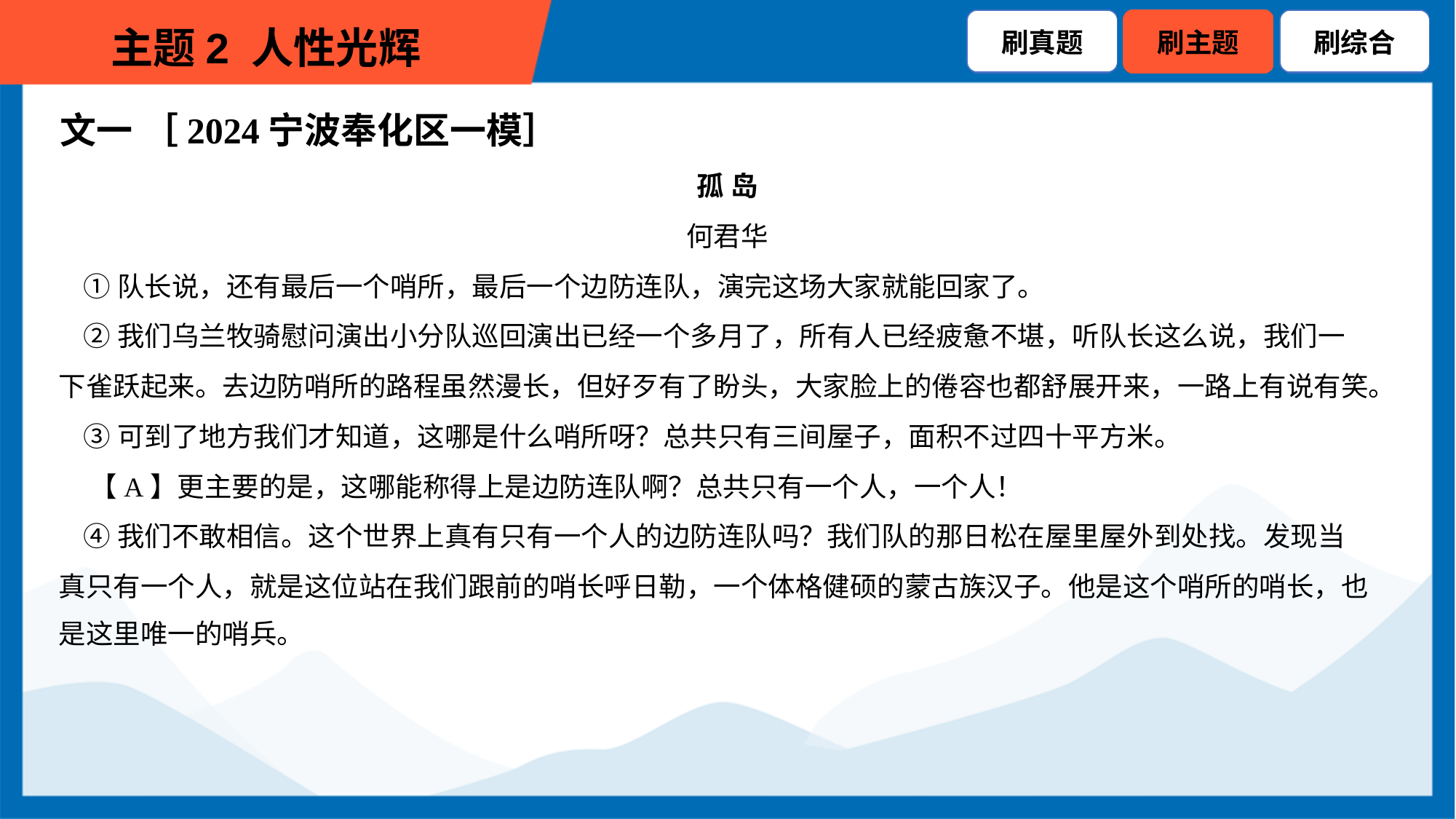

文一 ［2024宁波奉化区一模］
孤 岛
何君华
    ①队长说，还有最后一个哨所，最后一个边防连队，演完这场大家就能回家了。
    ②我们乌兰牧骑慰问演出小分队巡回演出已经一个多月了，所有人已经疲惫不堪，听队长这么说，我们一
下雀跃起来。去边防哨所的路程虽然漫长，但好歹有了盼头，大家脸上的倦容也都舒展开来，一路上有说有笑。
    ③可到了地方我们才知道，这哪是什么哨所呀？总共只有三间屋子，面积不过四十平方米。
    【A】更主要的是，这哪能称得上是边防连队啊？总共只有一个人，一个人！
    ④我们不敢相信。这个世界上真有只有一个人的边防连队吗？我们队的那日松在屋里屋外到处找。发现当
真只有一个人，就是这位站在我们跟前的哨长呼日勒，一个体格健硕的蒙古族汉子。他是这个哨所的哨长，也
是这里唯一的哨兵。